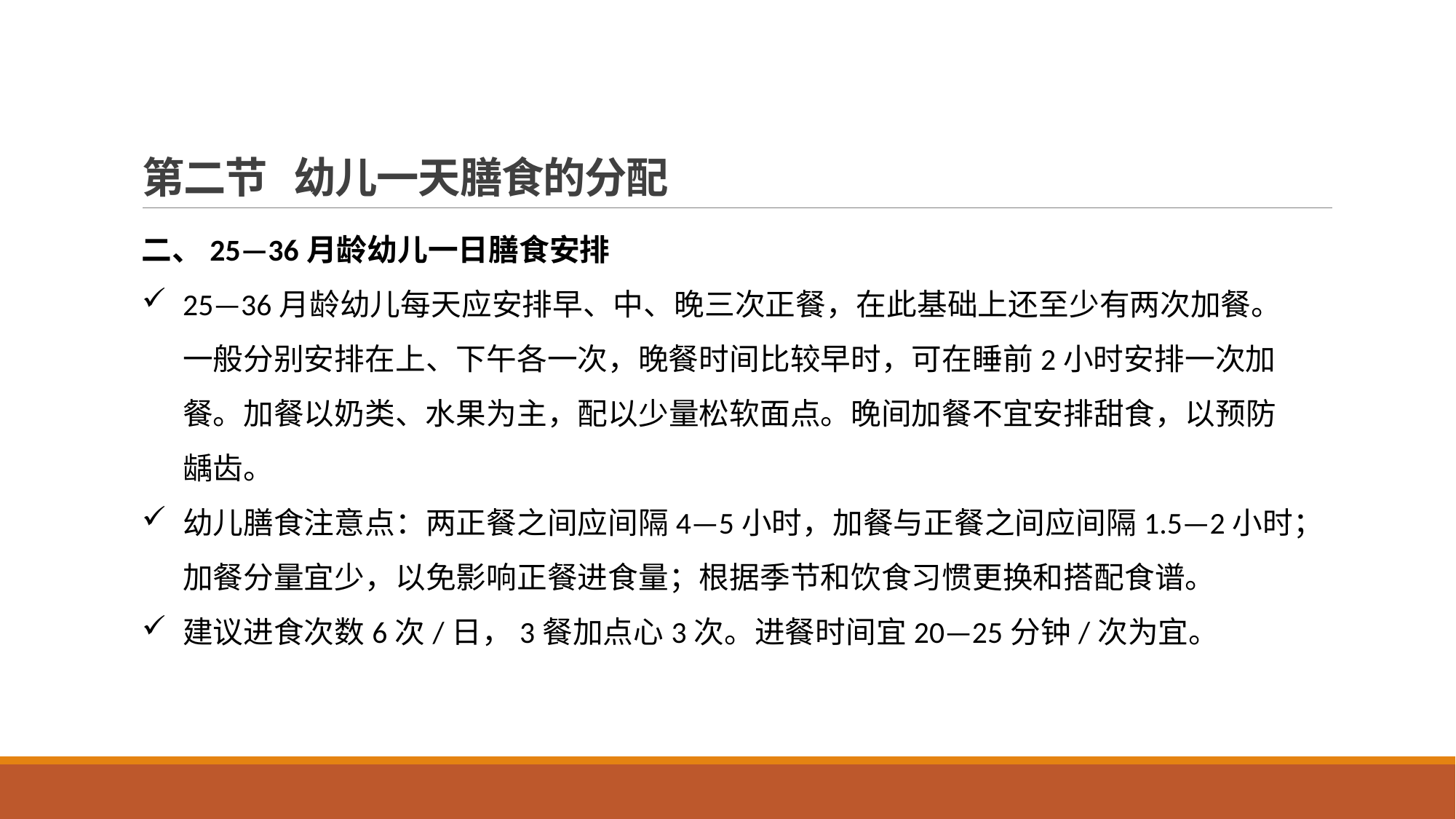

# 第二节   幼儿一天膳食的分配
二、25—36月龄幼儿一日膳食安排
25—36月龄幼儿每天应安排早、中、晚三次正餐，在此基础上还至少有两次加餐。一般分别安排在上、下午各一次，晚餐时间比较早时，可在睡前2小时安排一次加餐。加餐以奶类、水果为主，配以少量松软面点。晚间加餐不宜安排甜食，以预防龋齿。
幼儿膳食注意点：两正餐之间应间隔4—5小时，加餐与正餐之间应间隔1.5—2小时；加餐分量宜少，以免影响正餐进食量；根据季节和饮食习惯更换和搭配食谱。
建议进食次数6次/日，3餐加点心3次。进餐时间宜20—25分钟/次为宜。